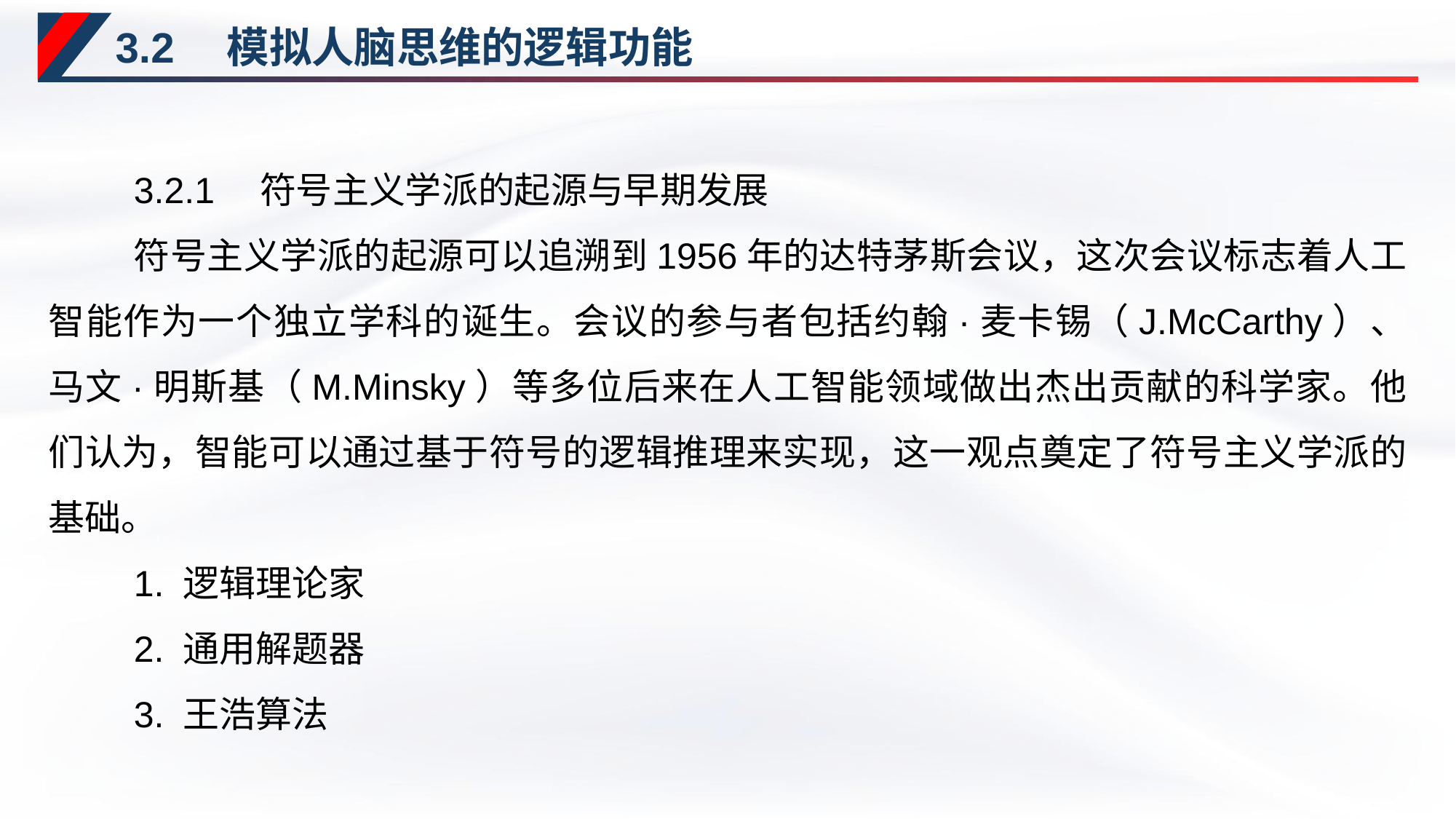

# 3.2　模拟人脑思维的逻辑功能
3.2.1　符号主义学派的起源与早期发展
符号主义学派的起源可以追溯到1956年的达特茅斯会议，这次会议标志着人工智能作为一个独立学科的诞生。会议的参与者包括约翰·麦卡锡（J.McCarthy）、马文·明斯基（M.Minsky）等多位后来在人工智能领域做出杰出贡献的科学家。他们认为，智能可以通过基于符号的逻辑推理来实现，这一观点奠定了符号主义学派的基础。
1. 逻辑理论家
2. 通用解题器
3. 王浩算法